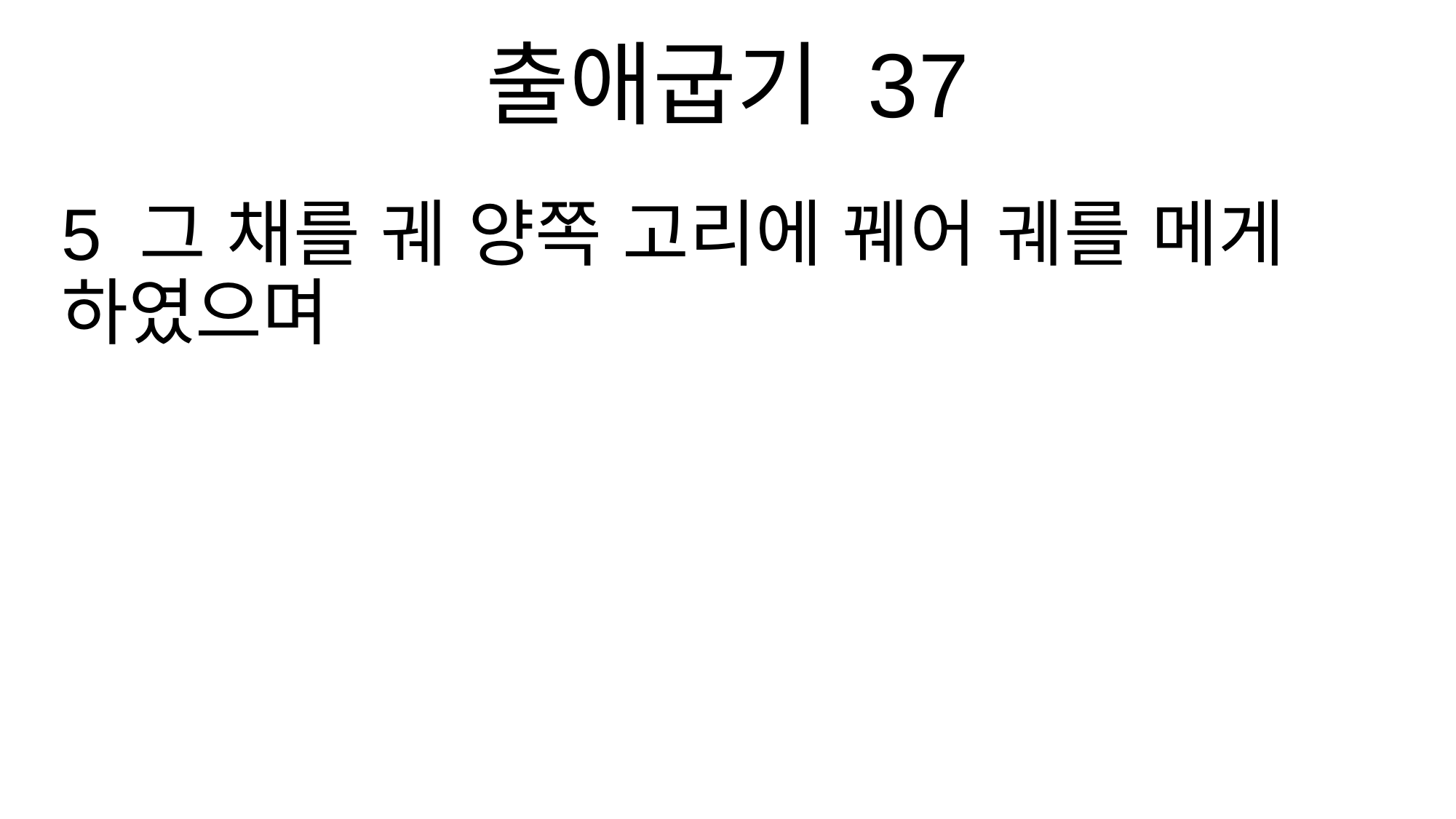

출애굽기 37
5 그 채를 궤 양쪽 고리에 꿰어 궤를 메게 하였으며